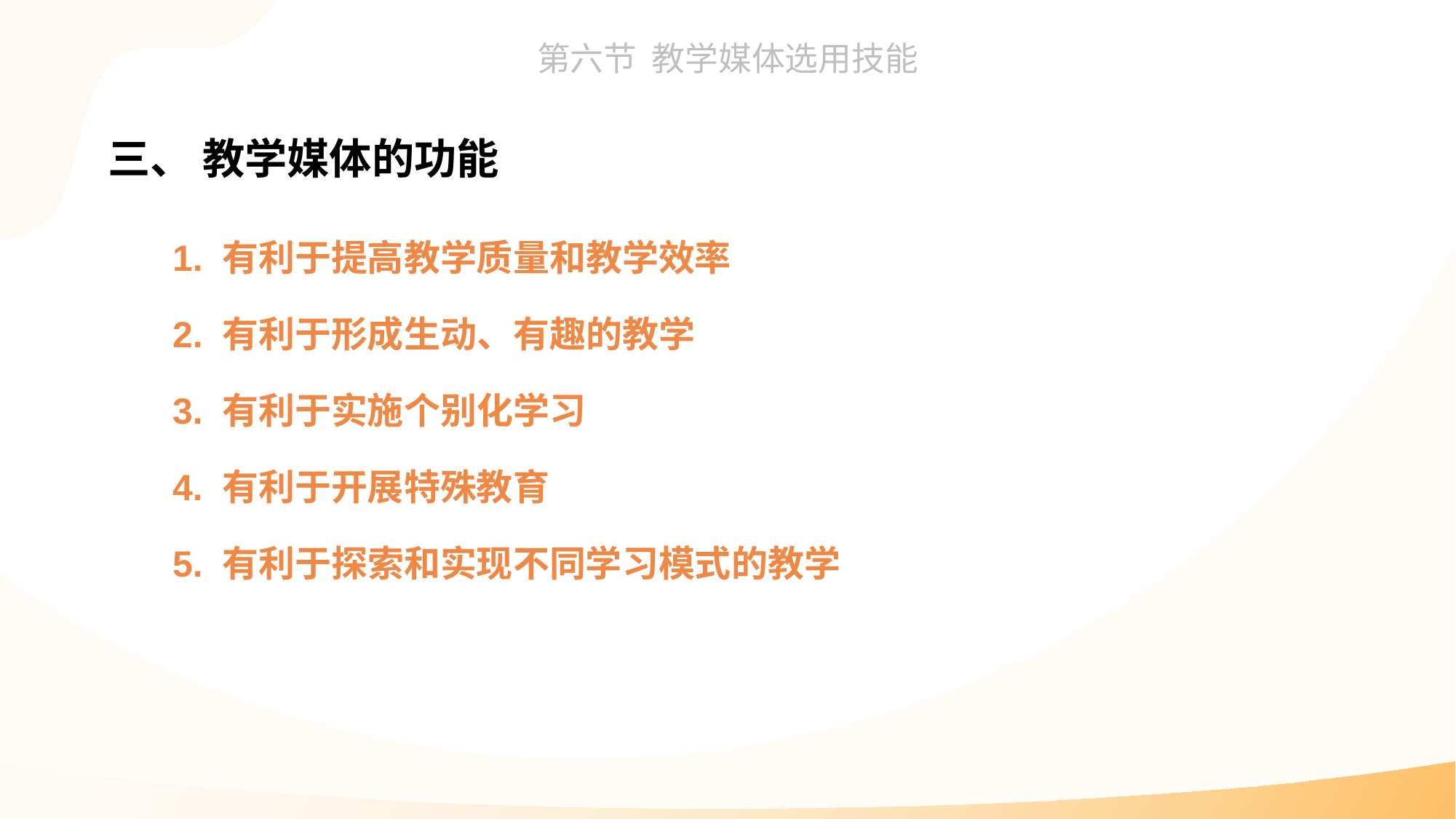

三、 教学媒体的功能
1. 有利于提高教学质量和教学效率
2. 有利于形成生动、有趣的教学
3. 有利于实施个别化学习
4. 有利于开展特殊教育
5. 有利于探索和实现不同学习模式的教学